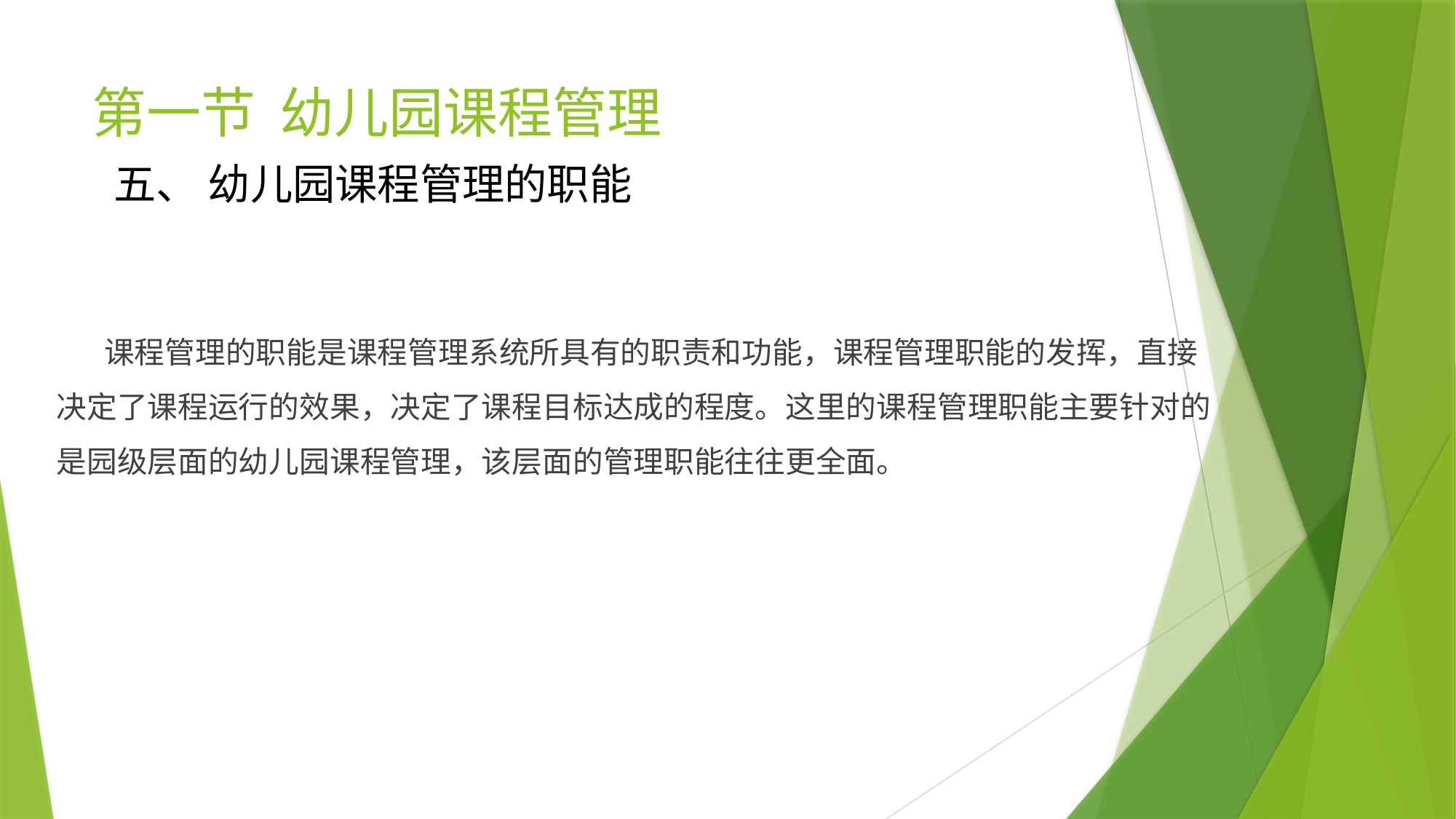

# 第一节  幼儿园课程管理
五、 幼儿园课程管理的职能
      课程管理的职能是课程管理系统所具有的职责和功能，课程管理职能的发挥，直接决定了课程运行的效果，决定了课程目标达成的程度。这里的课程管理职能主要针对的是园级层面的幼儿园课程管理，该层面的管理职能往往更全面。